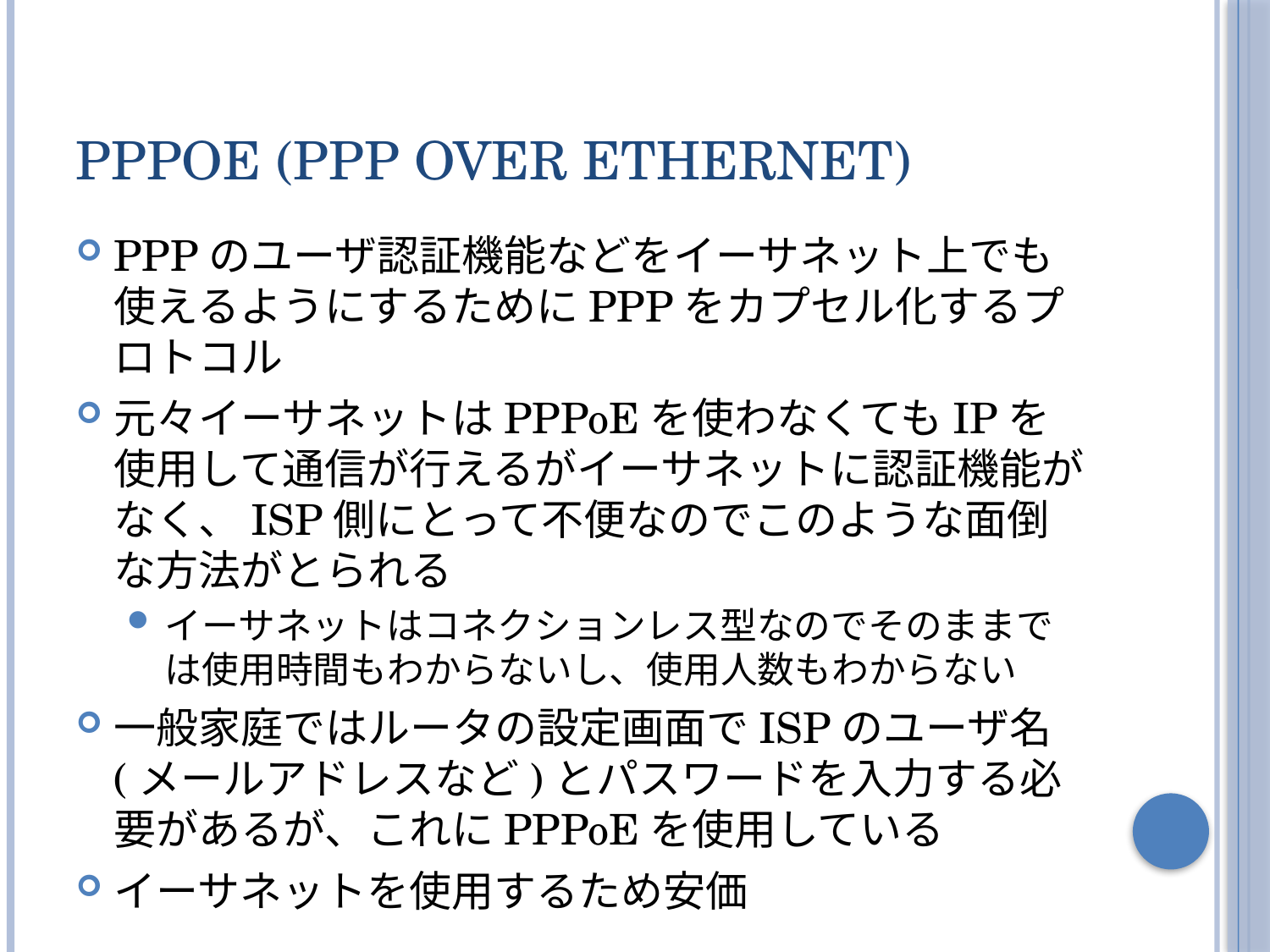

# PPPoE (PPP over Ethernet)
PPPのユーザ認証機能などをイーサネット上でも使えるようにするためにPPPをカプセル化するプロトコル
元々イーサネットはPPPoEを使わなくてもIPを使用して通信が行えるがイーサネットに認証機能がなく、ISP側にとって不便なのでこのような面倒な方法がとられる
イーサネットはコネクションレス型なのでそのままでは使用時間もわからないし、使用人数もわからない
一般家庭ではルータの設定画面でISPのユーザ名(メールアドレスなど)とパスワードを入力する必要があるが、これにPPPoEを使用している
イーサネットを使用するため安価